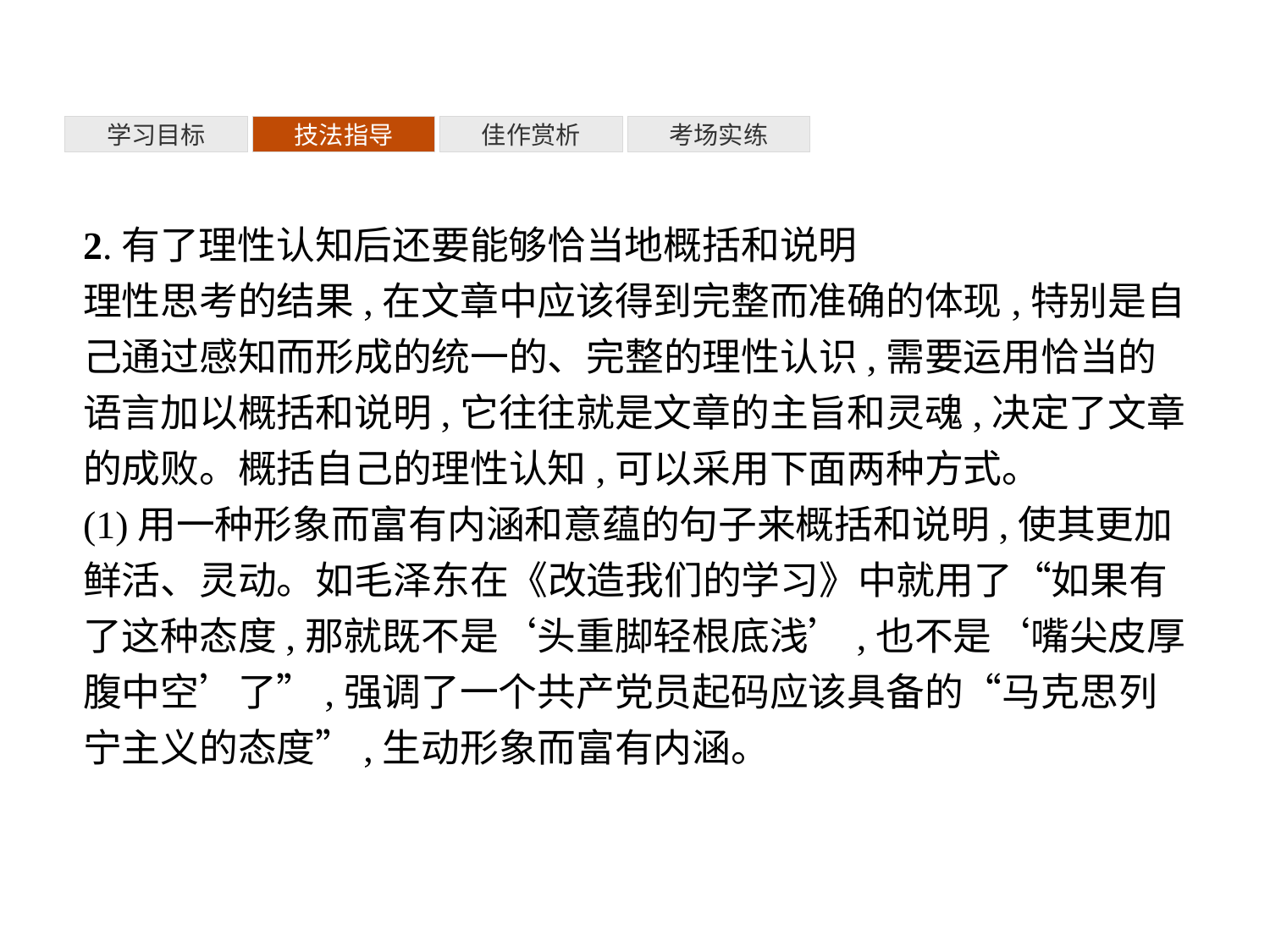

考场实练
学习目标
技法指导
佳作赏析
2.有了理性认知后还要能够恰当地概括和说明
理性思考的结果,在文章中应该得到完整而准确的体现,特别是自己通过感知而形成的统一的、完整的理性认识,需要运用恰当的语言加以概括和说明,它往往就是文章的主旨和灵魂,决定了文章的成败。概括自己的理性认知,可以采用下面两种方式。
(1)用一种形象而富有内涵和意蕴的句子来概括和说明,使其更加鲜活、灵动。如毛泽东在《改造我们的学习》中就用了“如果有了这种态度,那就既不是‘头重脚轻根底浅’,也不是‘嘴尖皮厚腹中空’了”,强调了一个共产党员起码应该具备的“马克思列宁主义的态度”,生动形象而富有内涵。